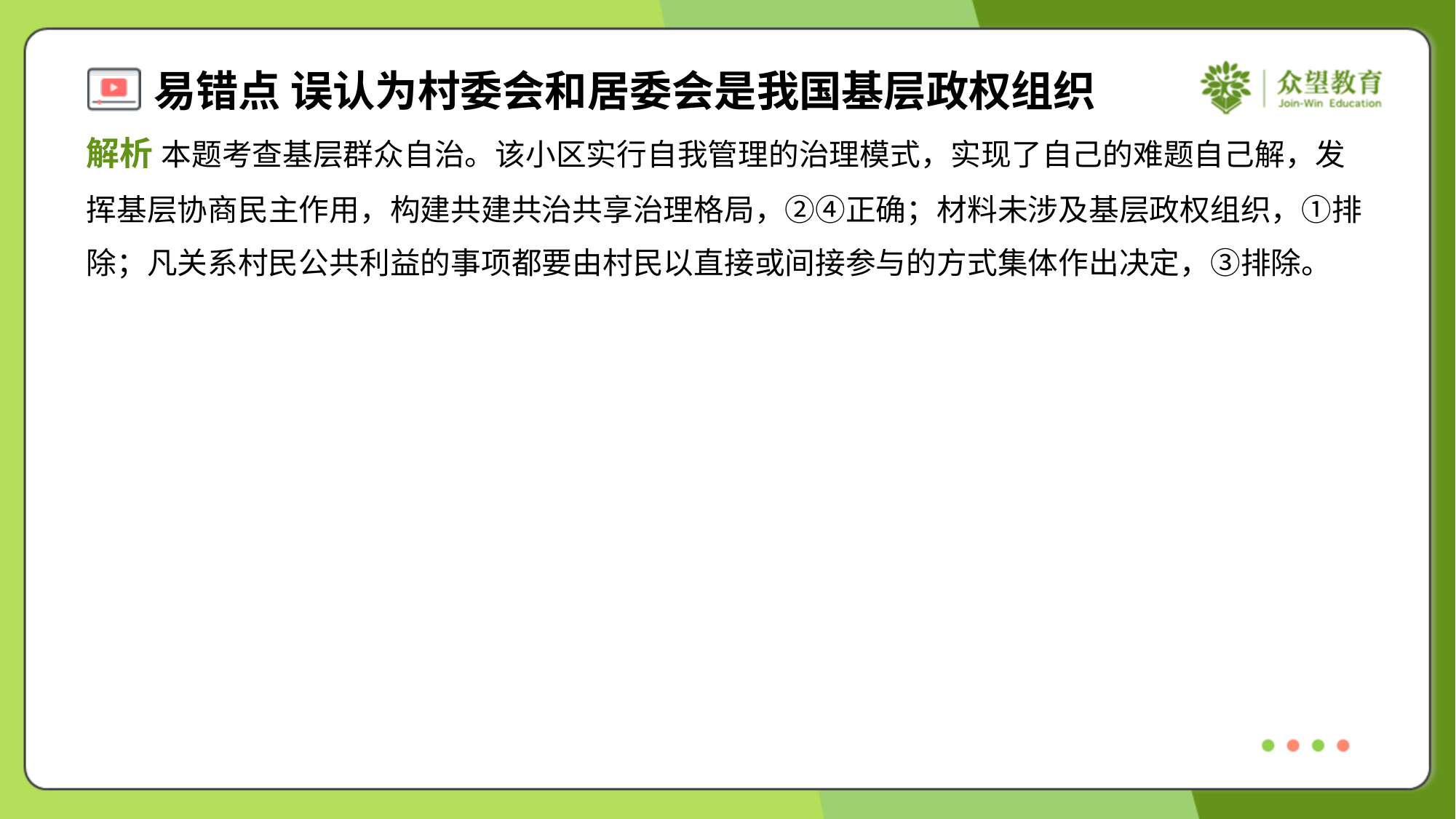

解析 本题考查基层群众自治。该小区实行自我管理的治理模式，实现了自己的难题自己解，发
挥基层协商民主作用，构建共建共治共享治理格局，②④正确；材料未涉及基层政权组织，①排
除；凡关系村民公共利益的事项都要由村民以直接或间接参与的方式集体作出决定，③排除。